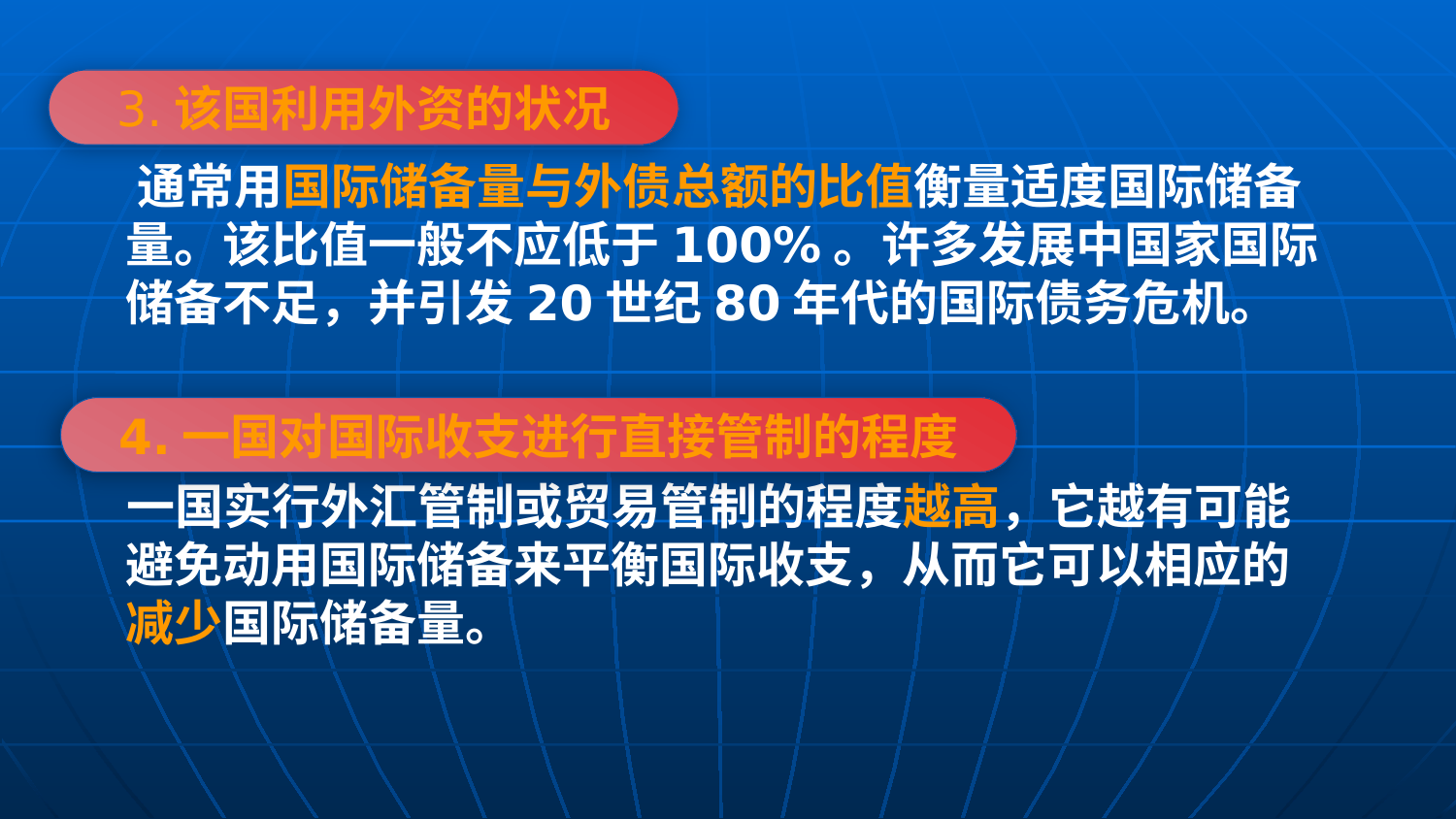

3.该国利用外资的状况

     通常用国际储备量与外债总额的比值衡量适度国际储备量。该比值一般不应低于100%。许多发展中国家国际储备不足，并引发20世纪80年代的国际债务危机。

    一国实行外汇管制或贸易管制的程度越高，它越有可能避免动用国际储备来平衡国际收支，从而它可以相应的减少国际储备量。

4.一国对国际收支进行直接管制的程度